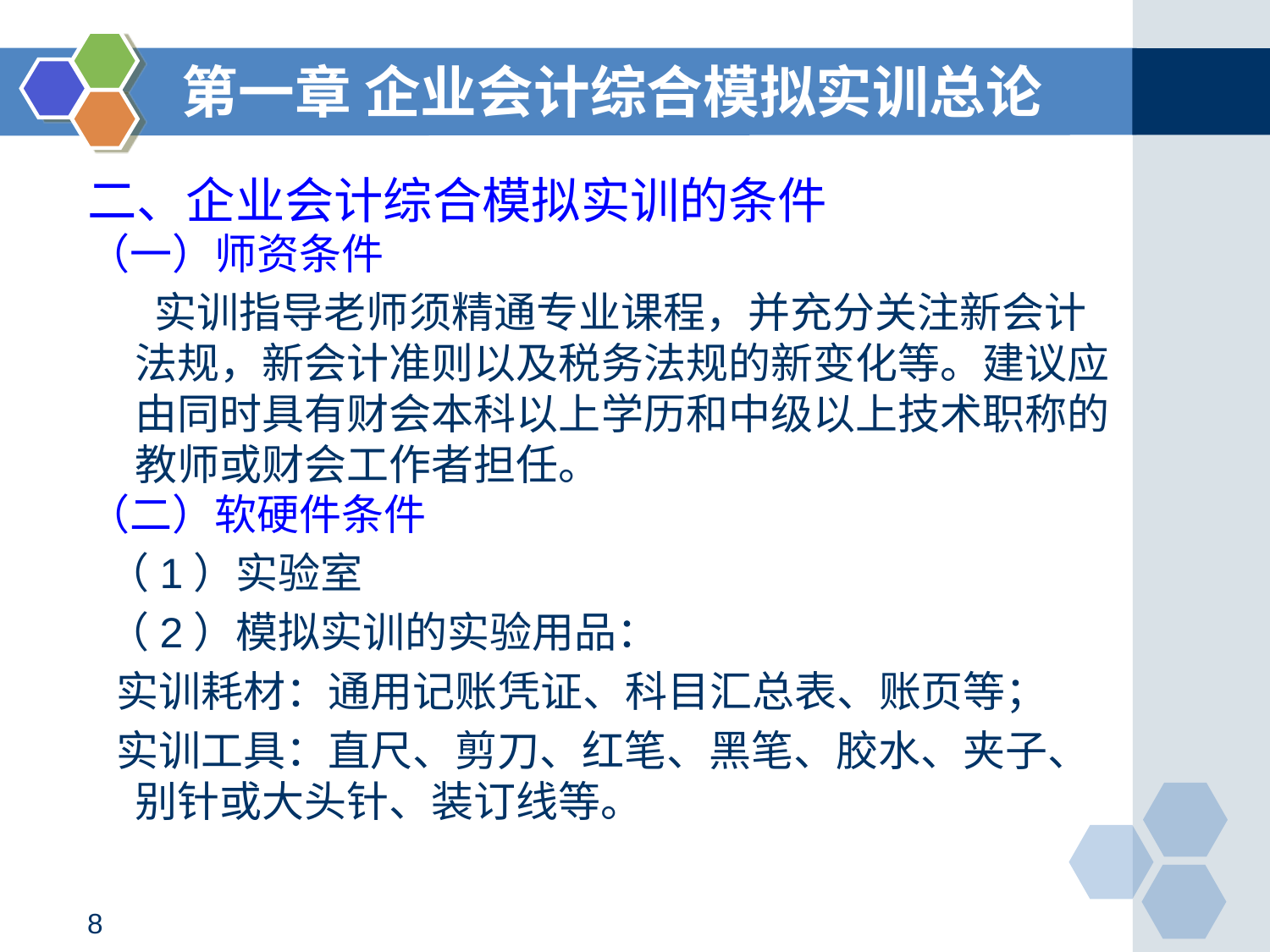

第一章 企业会计综合模拟实训总论
二、企业会计综合模拟实训的条件
（一）师资条件
      实训指导老师须精通专业课程，并充分关注新会计法规，新会计准则以及税务法规的新变化等。建议应由同时具有财会本科以上学历和中级以上技术职称的教师或财会工作者担任。
（二）软硬件条件
 （1）实验室
 （2）模拟实训的实验用品：
  实训耗材：通用记账凭证、科目汇总表、账页等；
  实训工具：直尺、剪刀、红笔、黑笔、胶水、夹子、别针或大头针、装订线等。